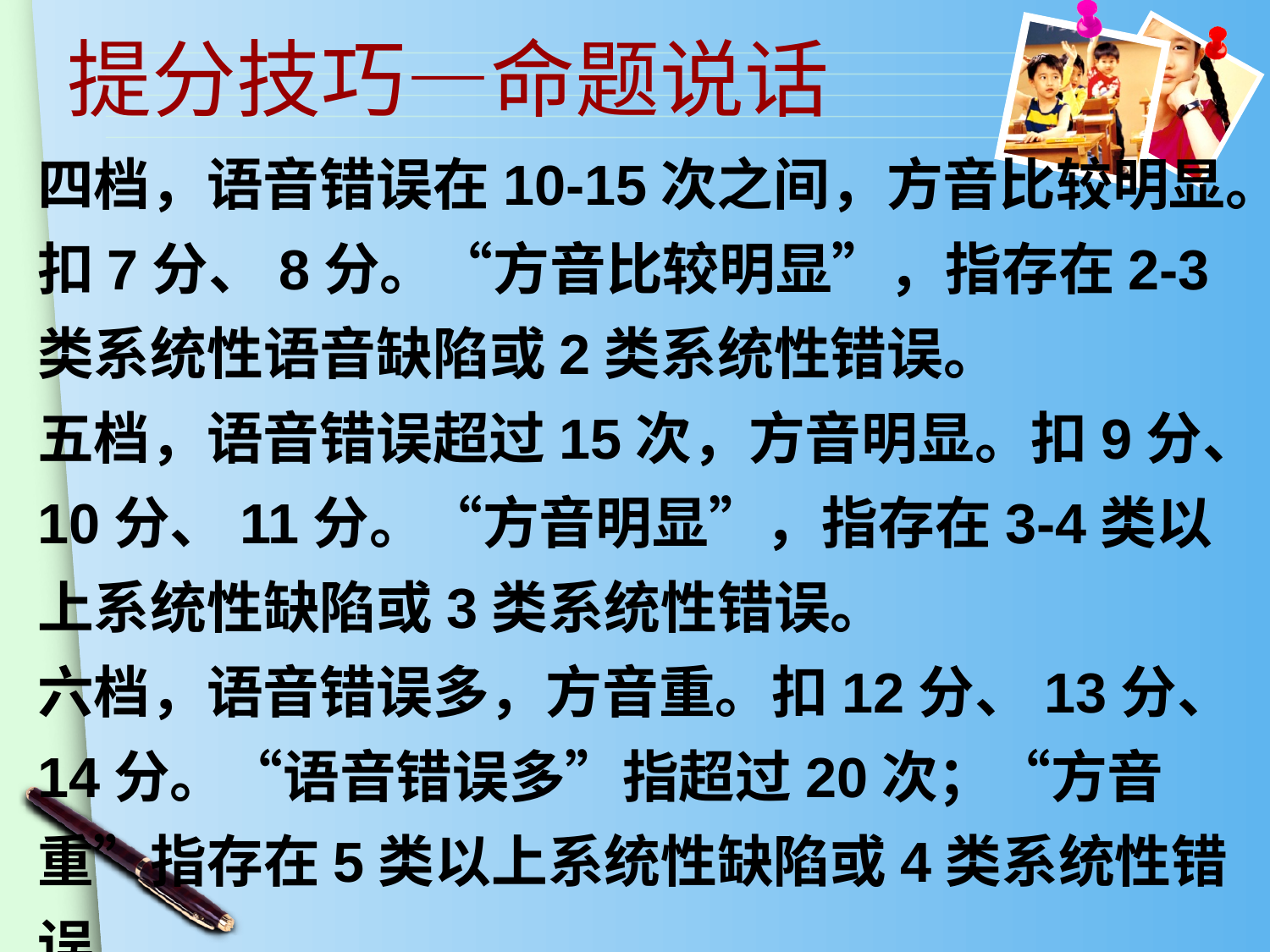

提分技巧—命题说话
四档，语音错误在10-15次之间，方音比较明显。扣7分、8分。“方音比较明显”，指存在2-3类系统性语音缺陷或2类系统性错误。                 五档，语音错误超过15次，方音明显。扣9分、10分、11分。“方音明显”，指存在3-4类以上系统性缺陷或3类系统性错误。                        六档，语音错误多，方音重。扣12分、13分、14分。“语音错误多”指超过20次；“方音重”指存在5类以上系统性缺陷或4类系统性错误。